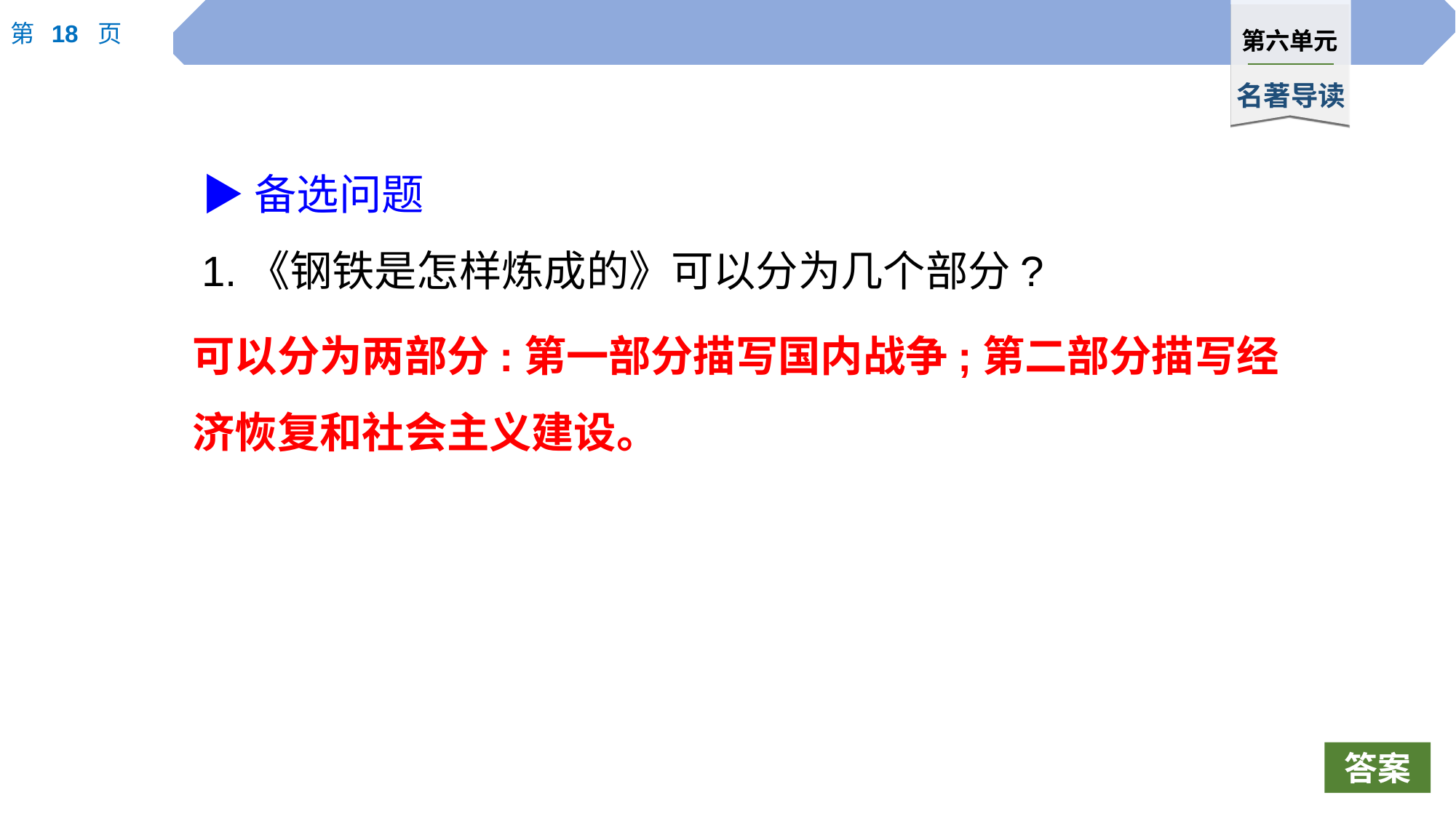

▶备选问题
1.《钢铁是怎样炼成的》可以分为几个部分?
可以分为两部分:第一部分描写国内战争;第二部分描写经济恢复和社会主义建设。
答案